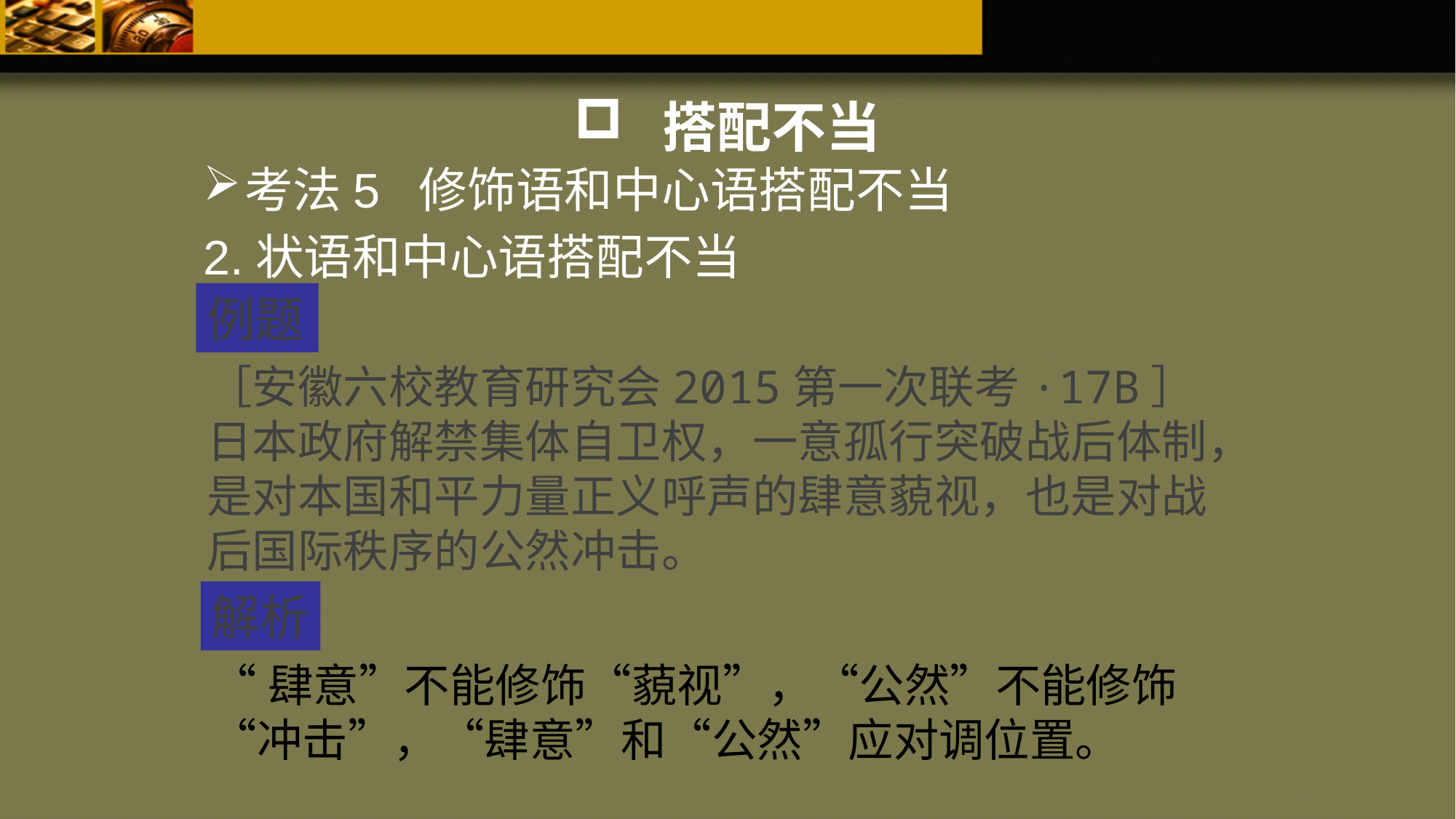

搭配不当
考法5  修饰语和中心语搭配不当
2.状语和中心语搭配不当
例题
［安徽六校教育研究会2015第一次联考·17B］
日本政府解禁集体自卫权，一意孤行突破战后体制，是对本国和平力量正义呼声的肆意藐视，也是对战后国际秩序的公然冲击。
解析
“肆意”不能修饰“藐视”，“公然”不能修饰“冲击”，“肆意”和“公然”应对调位置。